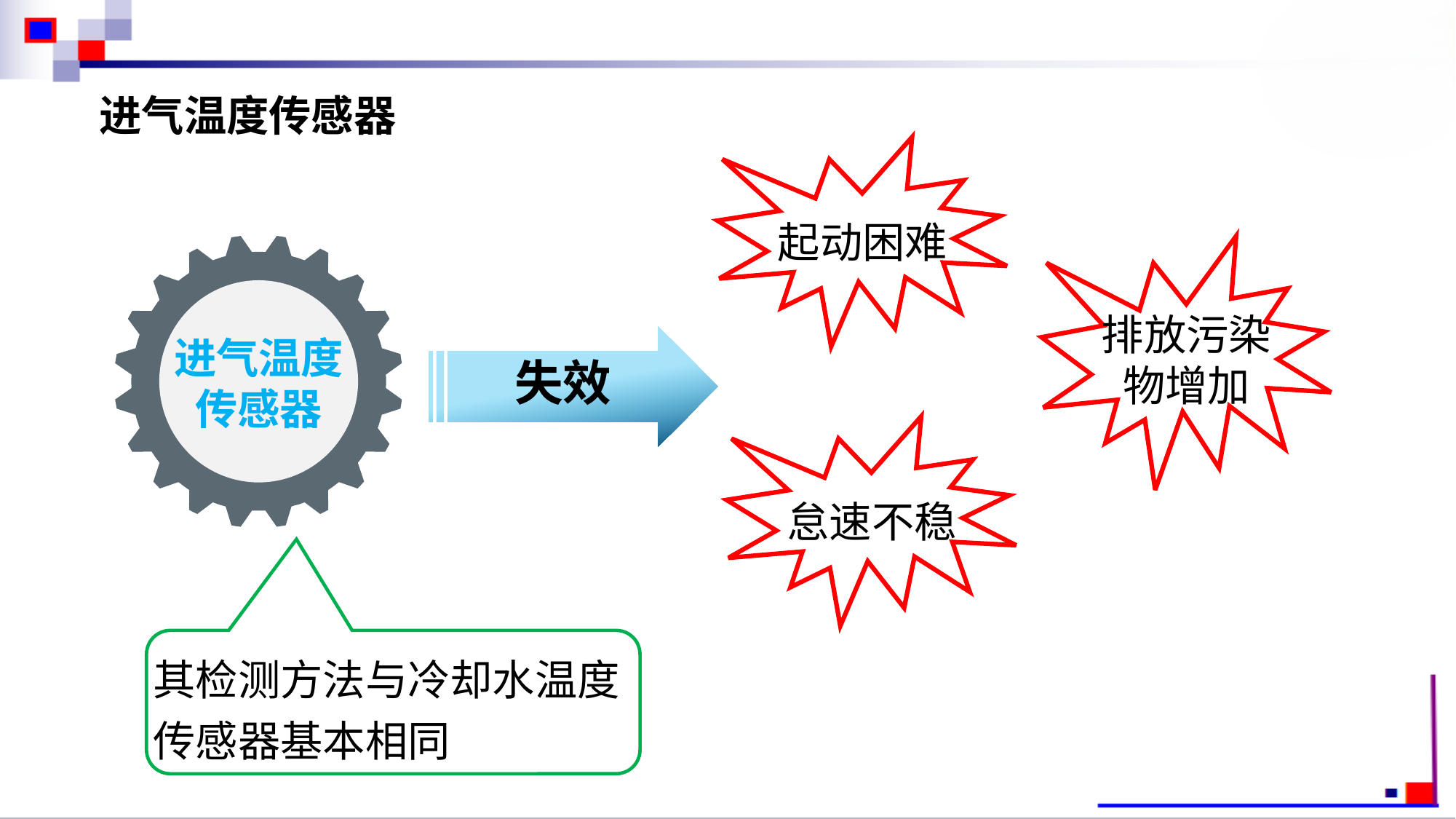

进气温度传感器

起动困难

进气温度传感器

排放污染物增加

失效

怠速不稳
其检测方法与冷却水温度传感器基本相同